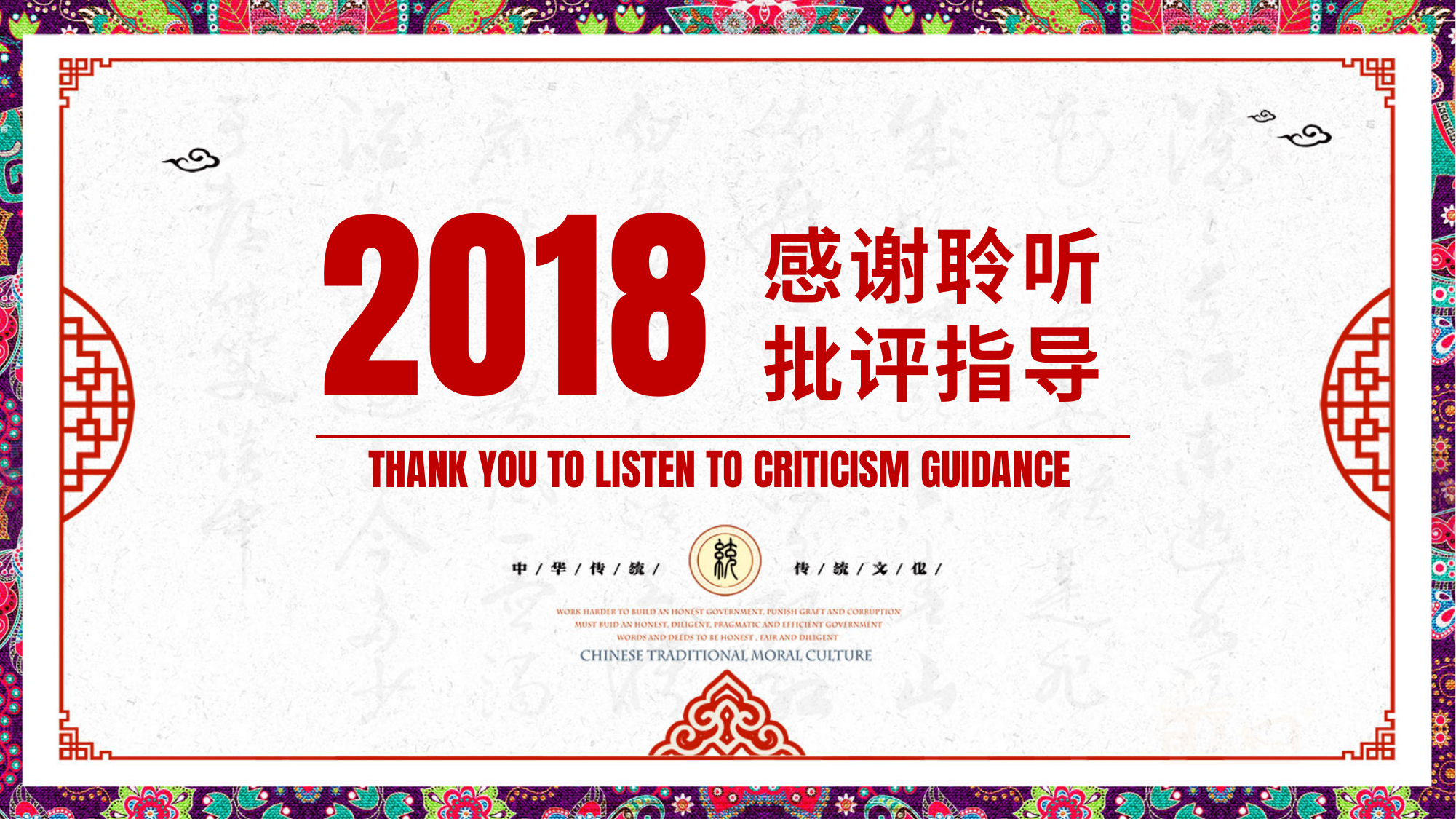

2018
感谢聆听批评指导
Thank you to listen to criticism guidance